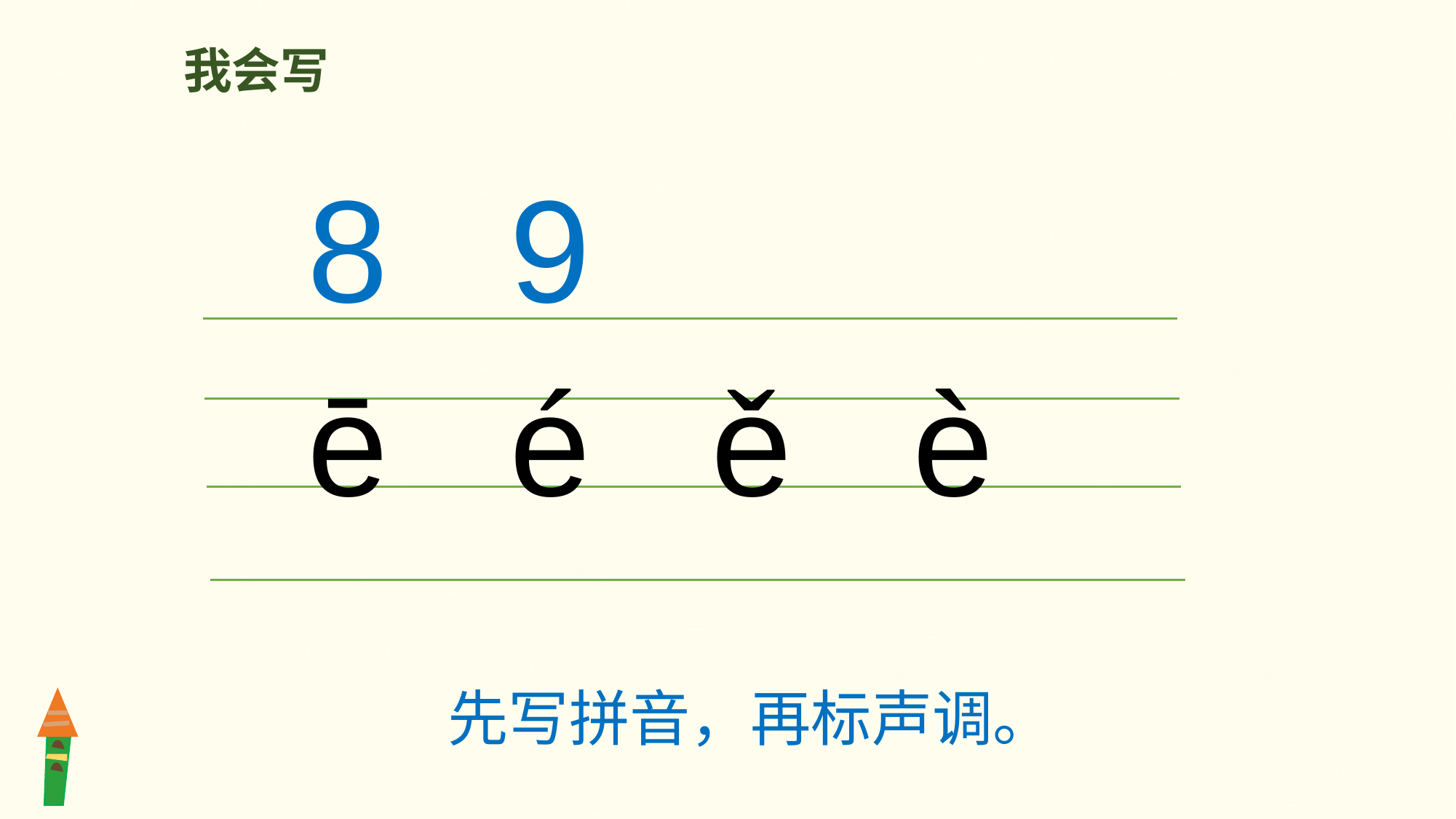

我会写
 8   9
 ē   é   ě   è
 先写拼音，再标声调。